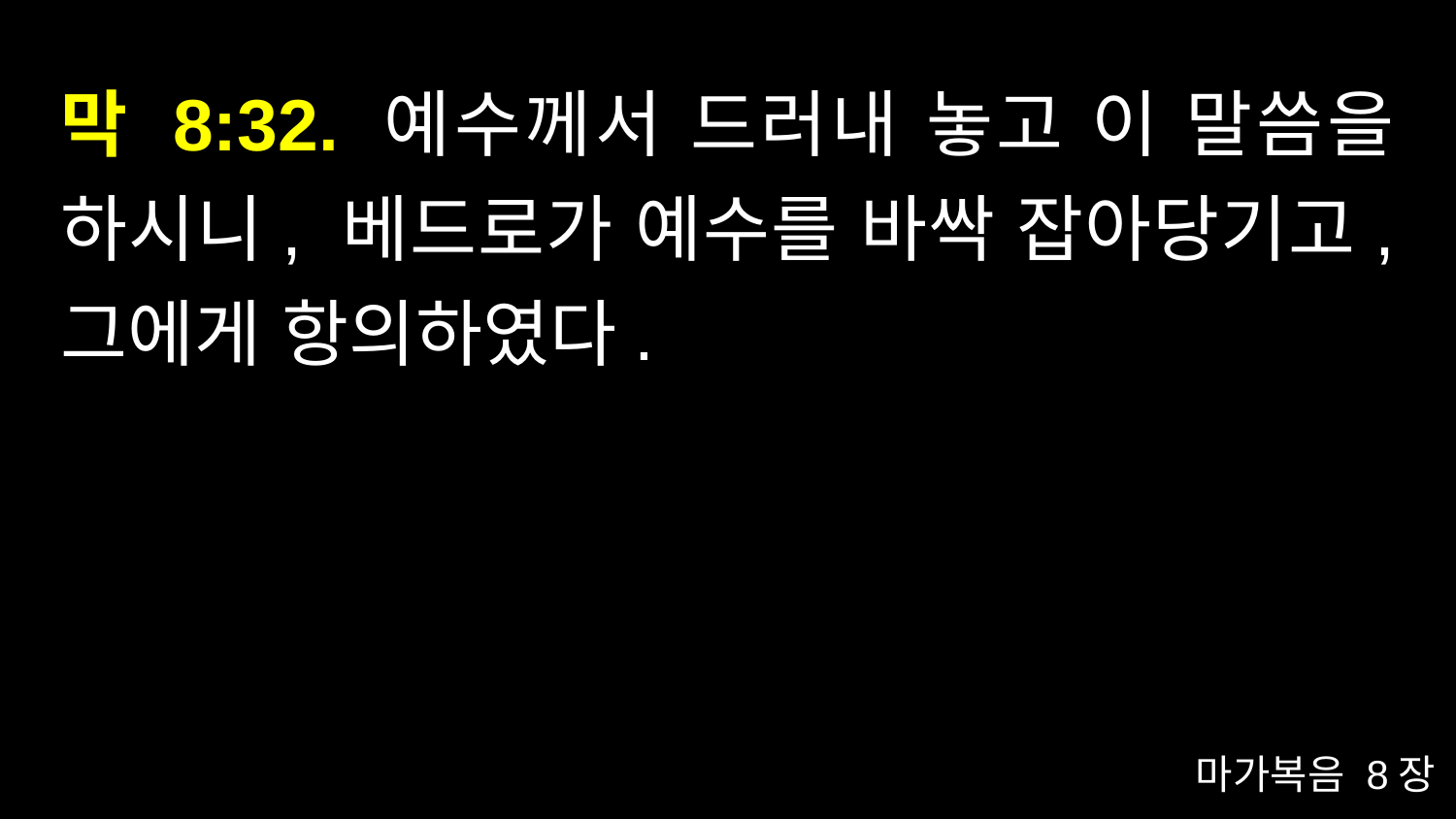

# 막 8:32. 예수께서 드러내 놓고 이 말씀을 하시니, 베드로가 예수를 바싹 잡아당기고, 그에게 항의하였다.
마가복음 8장